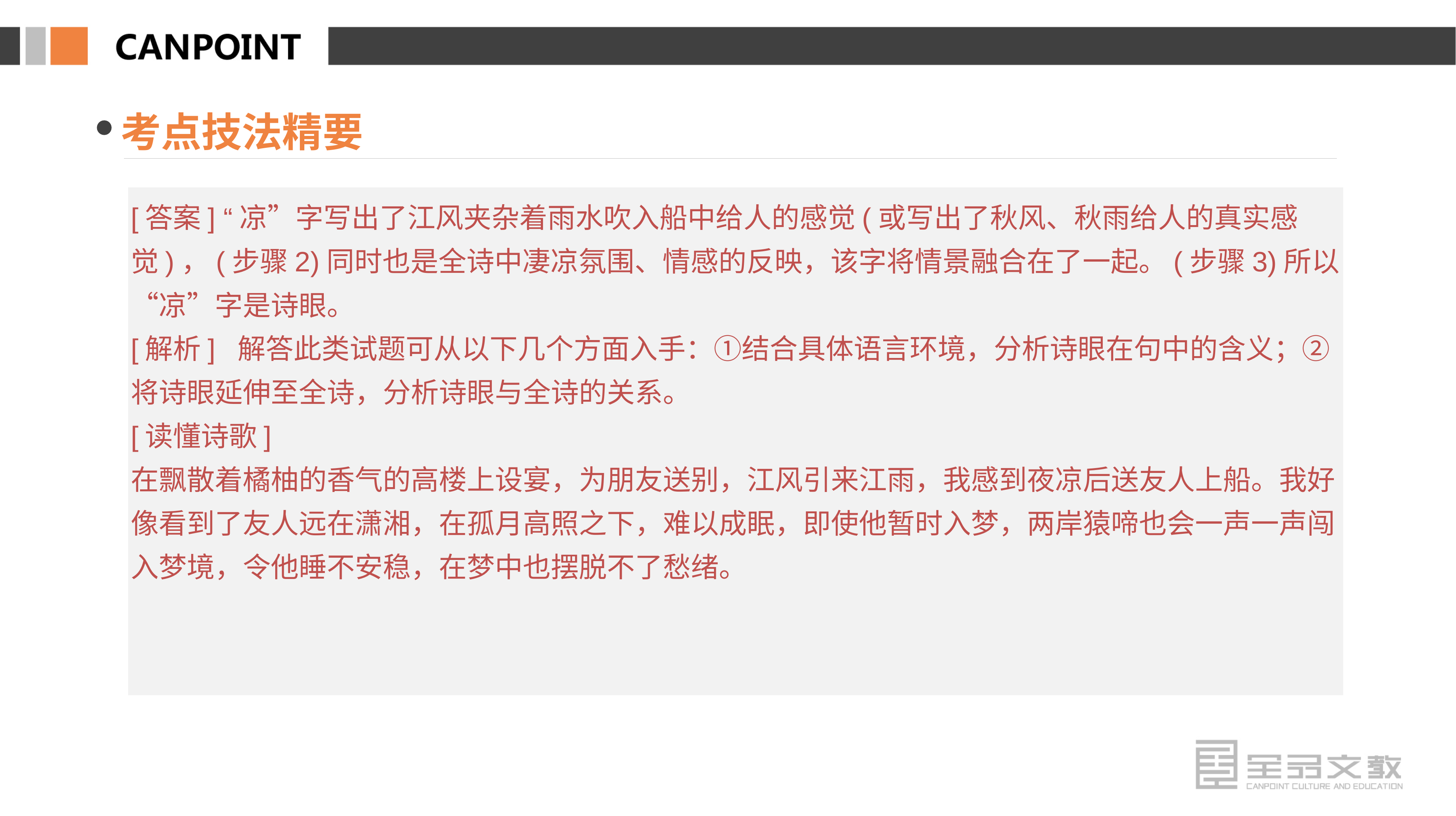

考点技法精要

[答案] “凉”字写出了江风夹杂着雨水吹入船中给人的感觉(或写出了秋风、秋雨给人的真实感觉)，(步骤2)同时也是全诗中凄凉氛围、情感的反映，该字将情景融合在了一起。(步骤3)所以“凉”字是诗眼。
[解析]  解答此类试题可从以下几个方面入手：①结合具体语言环境，分析诗眼在句中的含义；②将诗眼延伸至全诗，分析诗眼与全诗的关系。
[读懂诗歌]
在飘散着橘柚的香气的高楼上设宴，为朋友送别，江风引来江雨，我感到夜凉后送友人上船。我好像看到了友人远在潇湘，在孤月高照之下，难以成眠，即使他暂时入梦，两岸猿啼也会一声一声闯入梦境，令他睡不安稳，在梦中也摆脱不了愁绪。